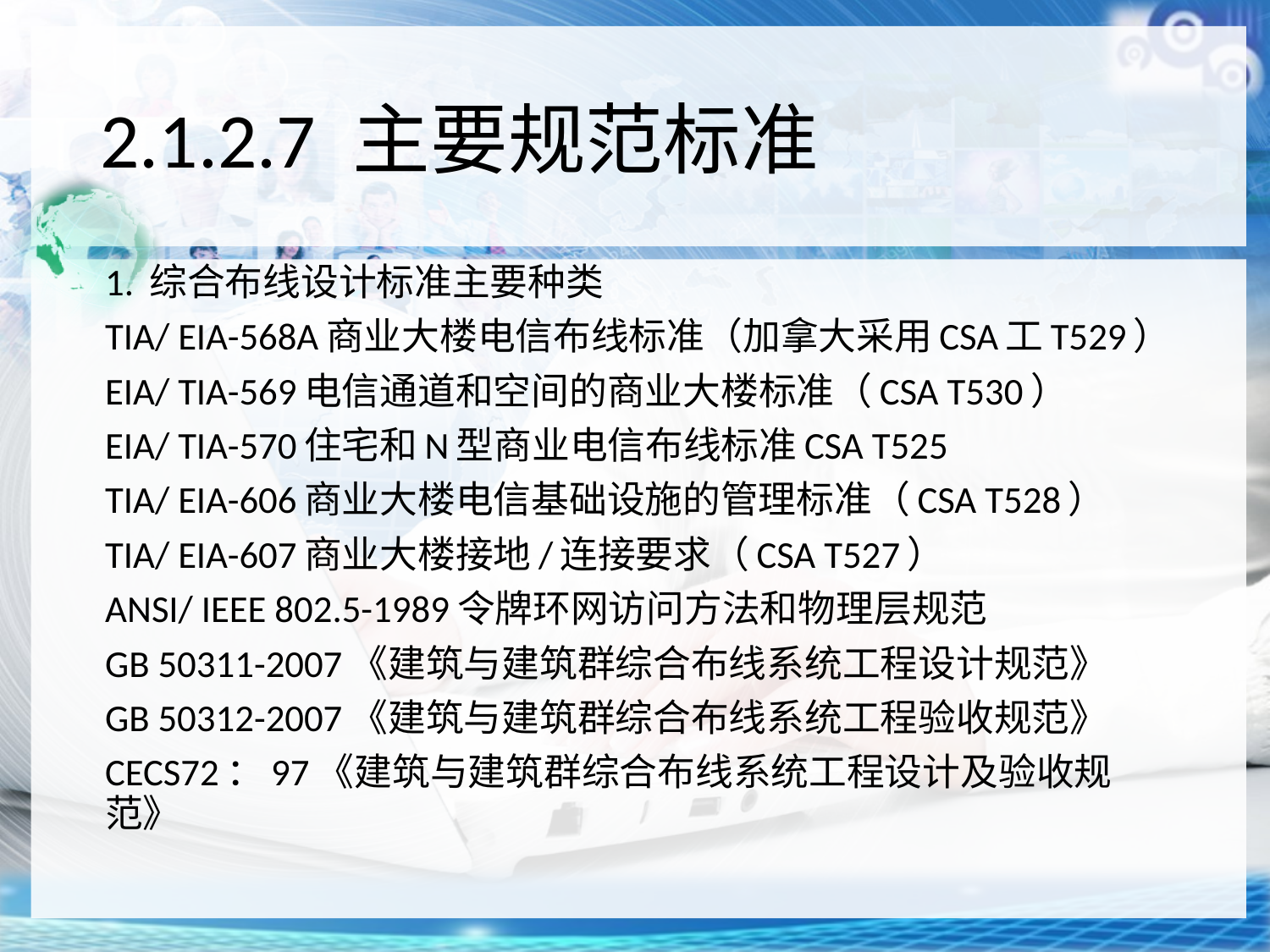

# 2.1.2.7 主要规范标准
1. 综合布线设计标准主要种类
TIA/ EIA-568A商业大楼电信布线标准（加拿大采用CSA工T529）
EIA/ TIA-569电信通道和空间的商业大楼标准（CSA T530）
EIA/ TIA-570住宅和N型商业电信布线标准CSA T525
TIA/ EIA-606商业大楼电信基础设施的管理标准（CSA T528）
TIA/ EIA-607商业大楼接地/连接要求（CSA T527）
ANSI/ IEEE 802.5-1989令牌环网访问方法和物理层规范
GB 50311-2007《建筑与建筑群综合布线系统工程设计规范》
GB 50312-2007《建筑与建筑群综合布线系统工程验收规范》
CECS72：97《建筑与建筑群综合布线系统工程设计及验收规范》